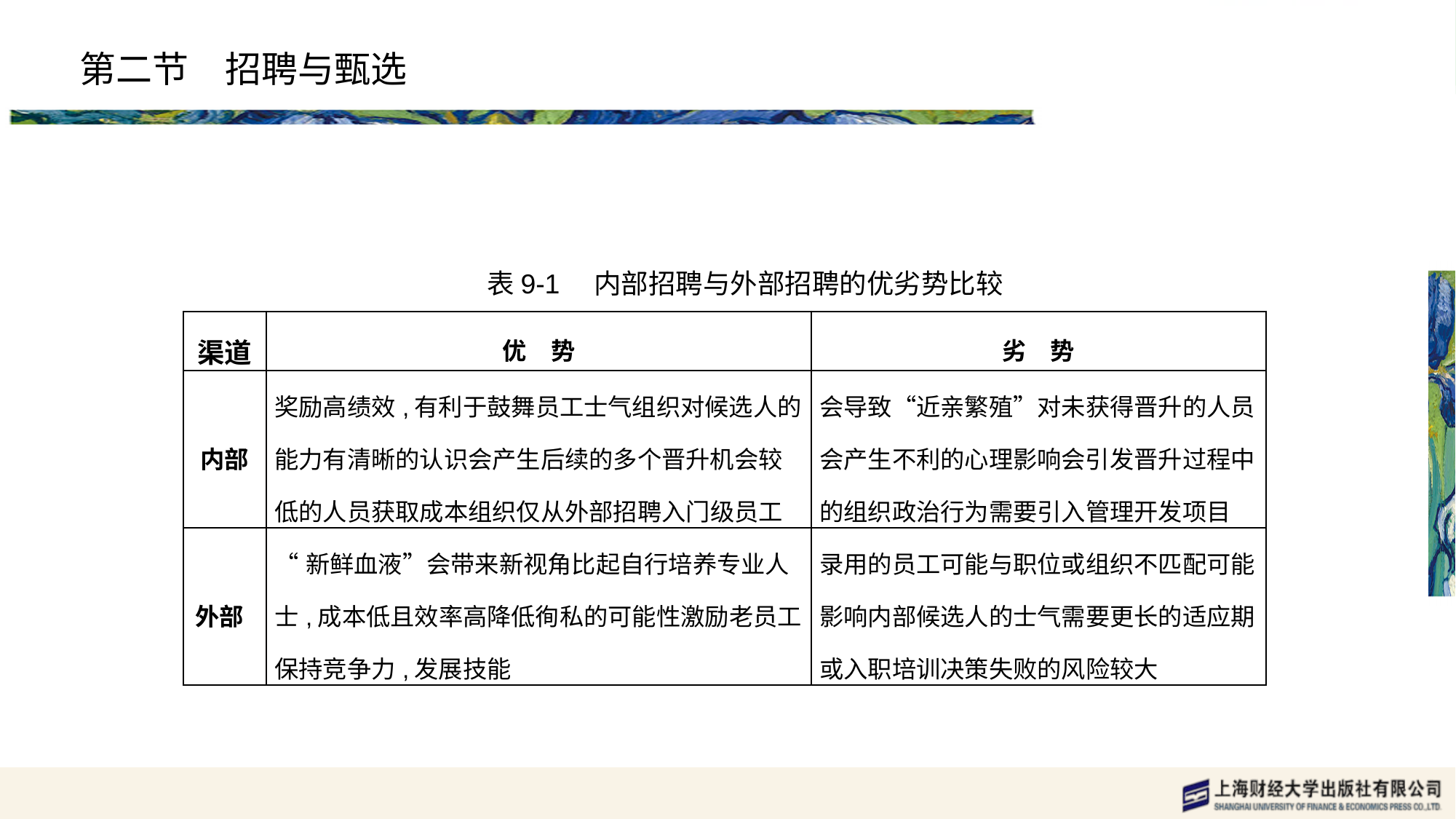

# 第二节　招聘与甄选
表9-1　内部招聘与外部招聘的优劣势比较
| 渠道 | 优　势 | 劣　势 |
| --- | --- | --- |
| 内部 | 奖励高绩效,有利于鼓舞员工士气组织对候选人的能力有清晰的认识会产生后续的多个晋升机会较低的人员获取成本组织仅从外部招聘入门级员工 | 会导致“近亲繁殖”对未获得晋升的人员会产生不利的心理影响会引发晋升过程中的组织政治行为需要引入管理开发项目 |
| 外部 | “新鲜血液”会带来新视角比起自行培养专业人士,成本低且效率高降低徇私的可能性激励老员工保持竞争力,发展技能 | 录用的员工可能与职位或组织不匹配可能影响内部候选人的士气需要更长的适应期或入职培训决策失败的风险较大 |
|  |  |  |